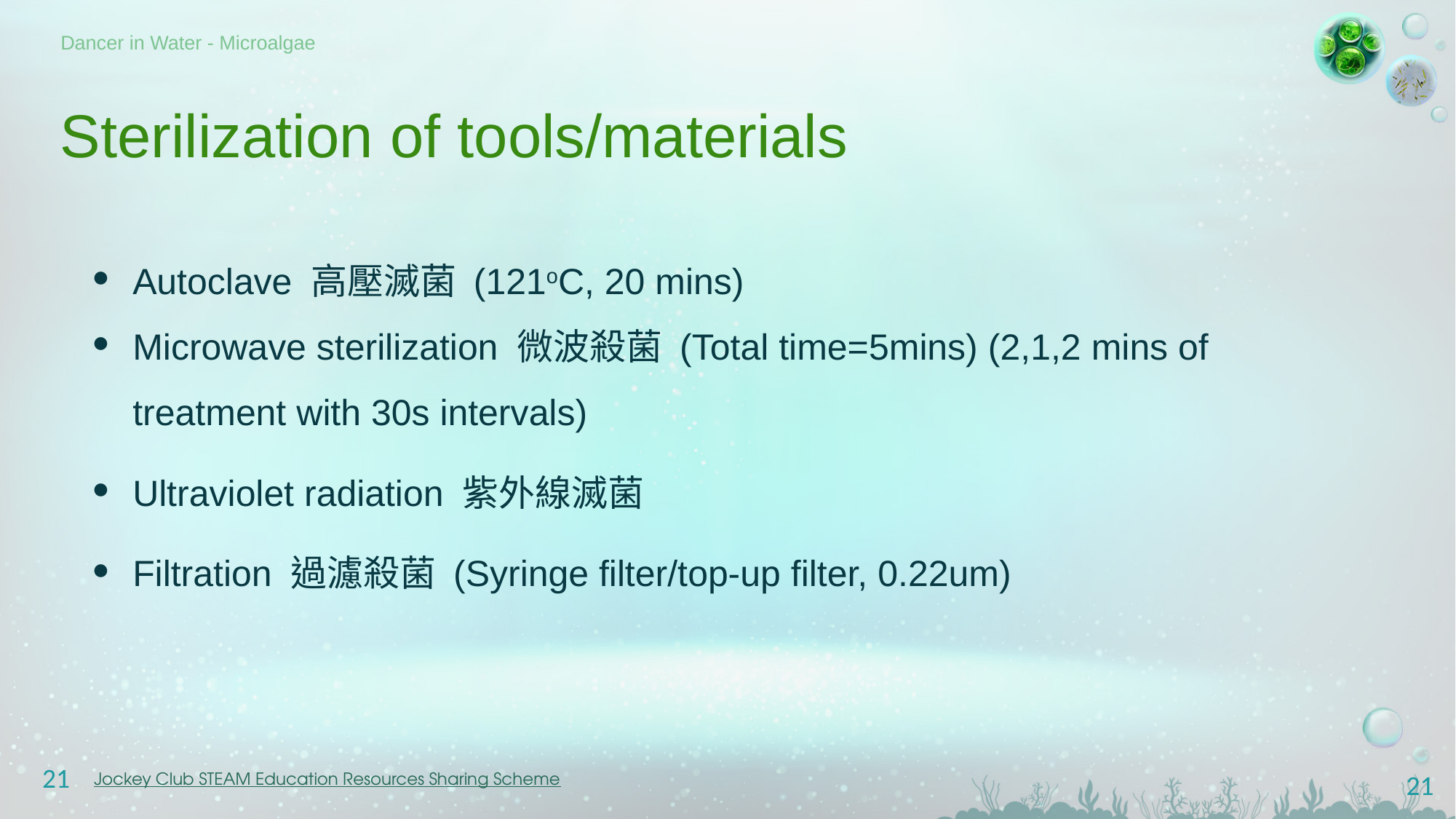

# Sterilization of tools/materials
Autoclave 高壓滅菌 (121oC, 20 mins)
Microwave sterilization 微波殺菌 (Total time=5mins) (2,1,2 mins of treatment with 30s intervals)
Ultraviolet radiation 紫外線滅菌
Filtration 過濾殺菌 (Syringe filter/top-up filter, 0.22um)
21
21